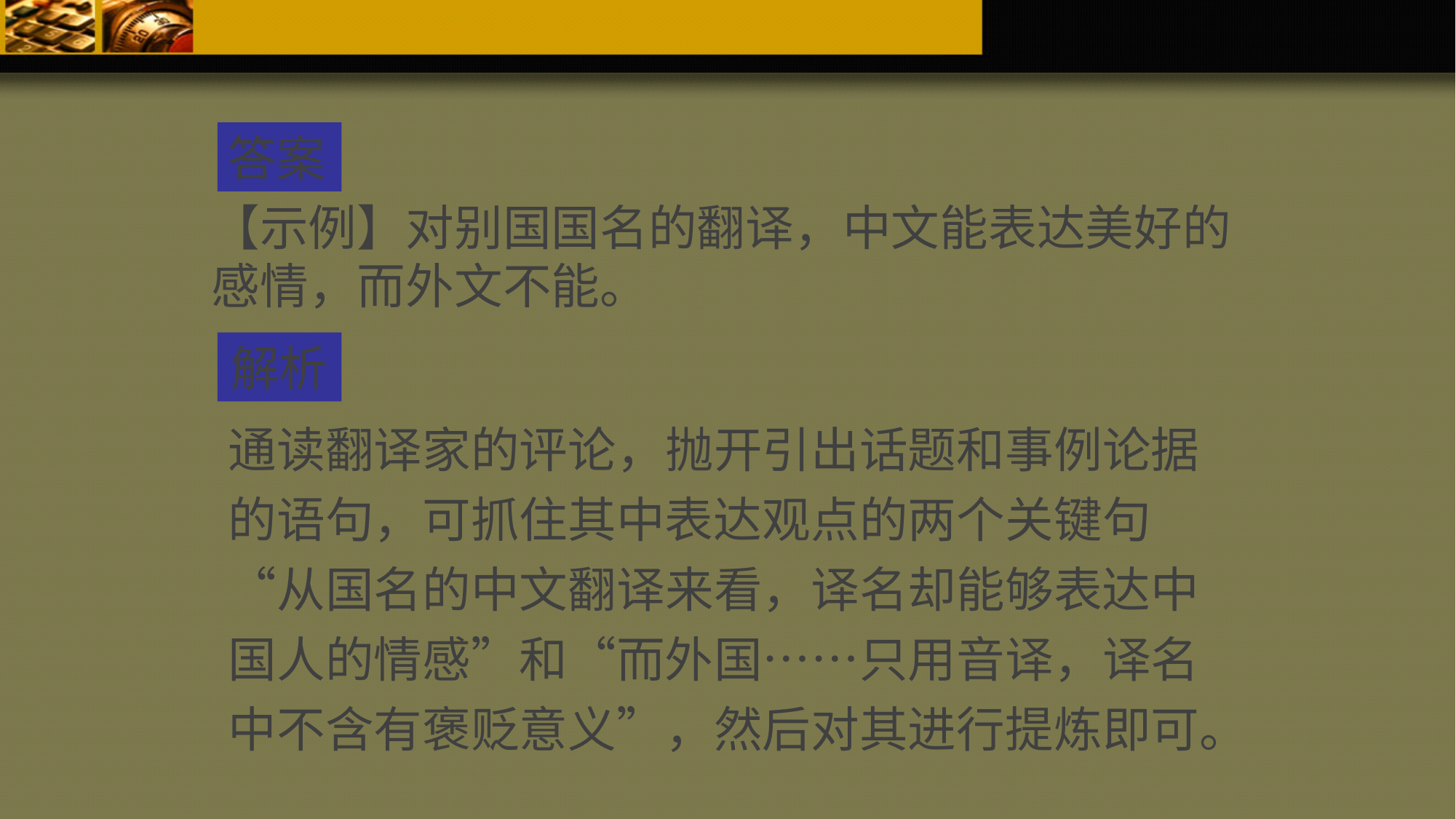

答案
【示例】对别国国名的翻译，中文能表达美好的感情，而外文不能。
解析
通读翻译家的评论，抛开引出话题和事例论据的语句，可抓住其中表达观点的两个关键句“从国名的中文翻译来看，译名却能够表达中国人的情感”和“而外国……只用音译，译名中不含有褒贬意义”，然后对其进行提炼即可。